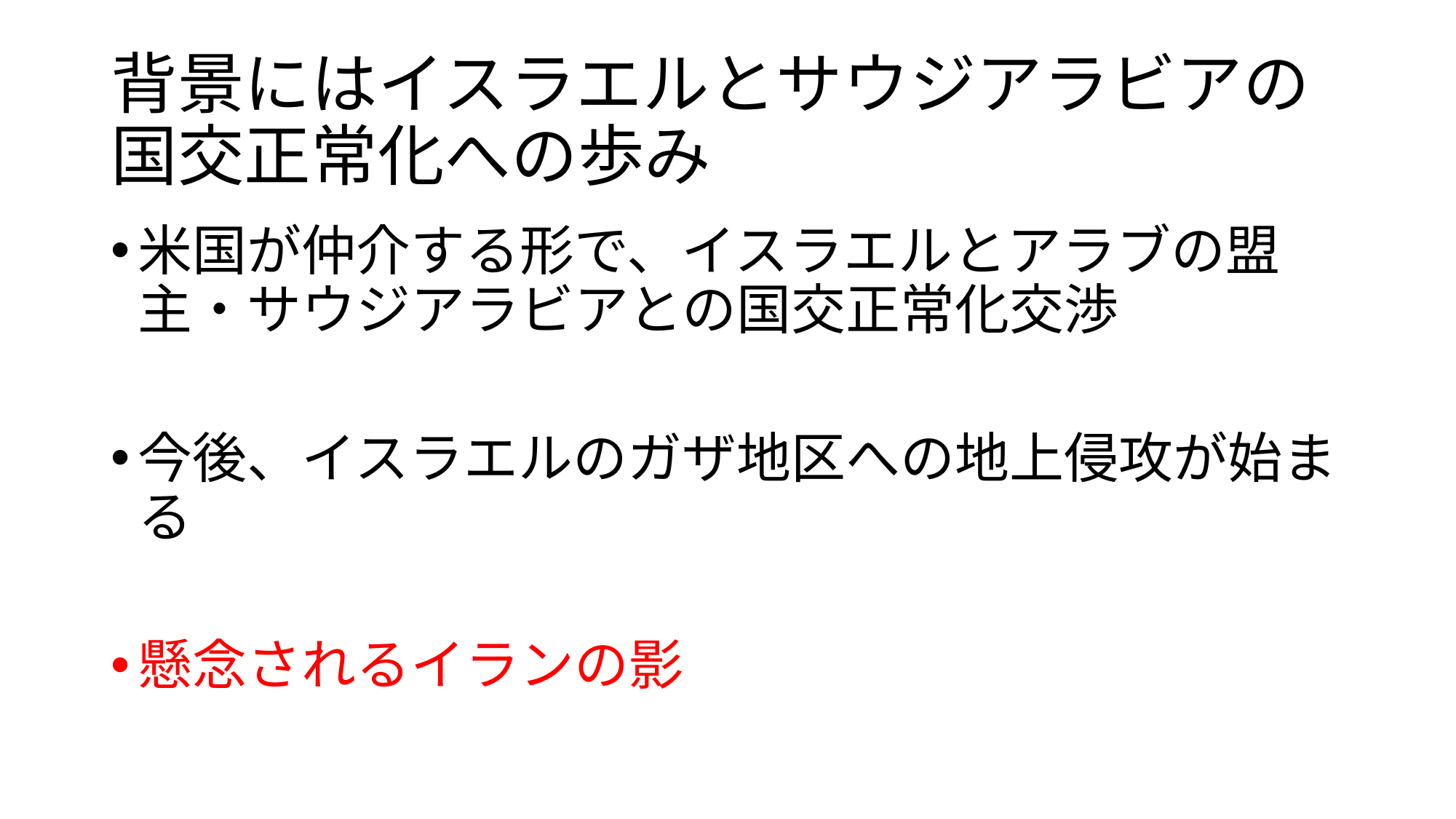

# 背景にはイスラエルとサウジアラビアの国交正常化への歩み
米国が仲介する形で、イスラエルとアラブの盟主・サウジアラビアとの国交正常化交渉

今後、イスラエルのガザ地区への地上侵攻が始まる

懸念されるイランの影